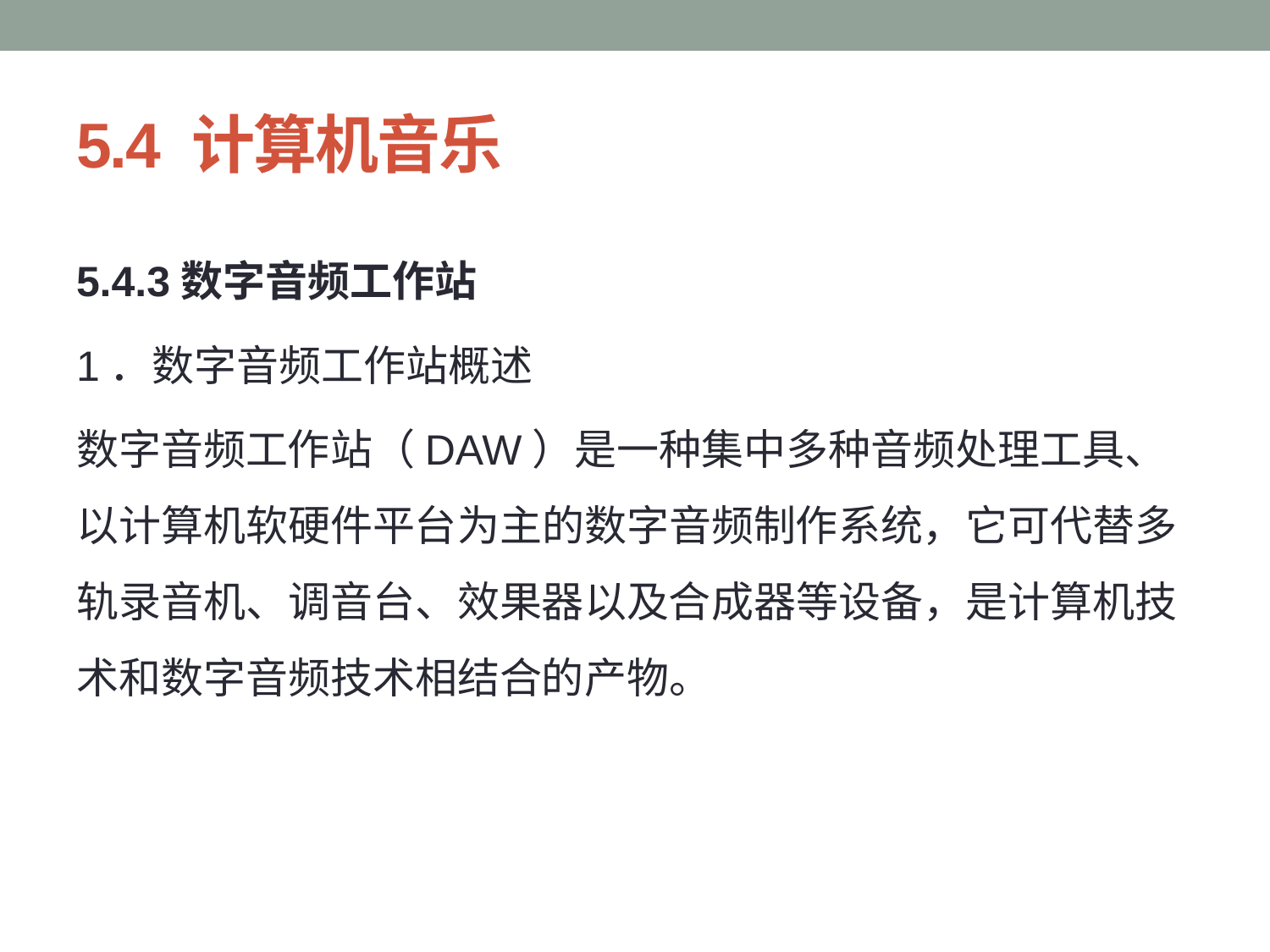

# 5.4 计算机音乐
5.4.3数字音频工作站
1．数字音频工作站概述
数字音频工作站（DAW）是一种集中多种音频处理工具、以计算机软硬件平台为主的数字音频制作系统，它可代替多轨录音机、调音台、效果器以及合成器等设备，是计算机技术和数字音频技术相结合的产物。